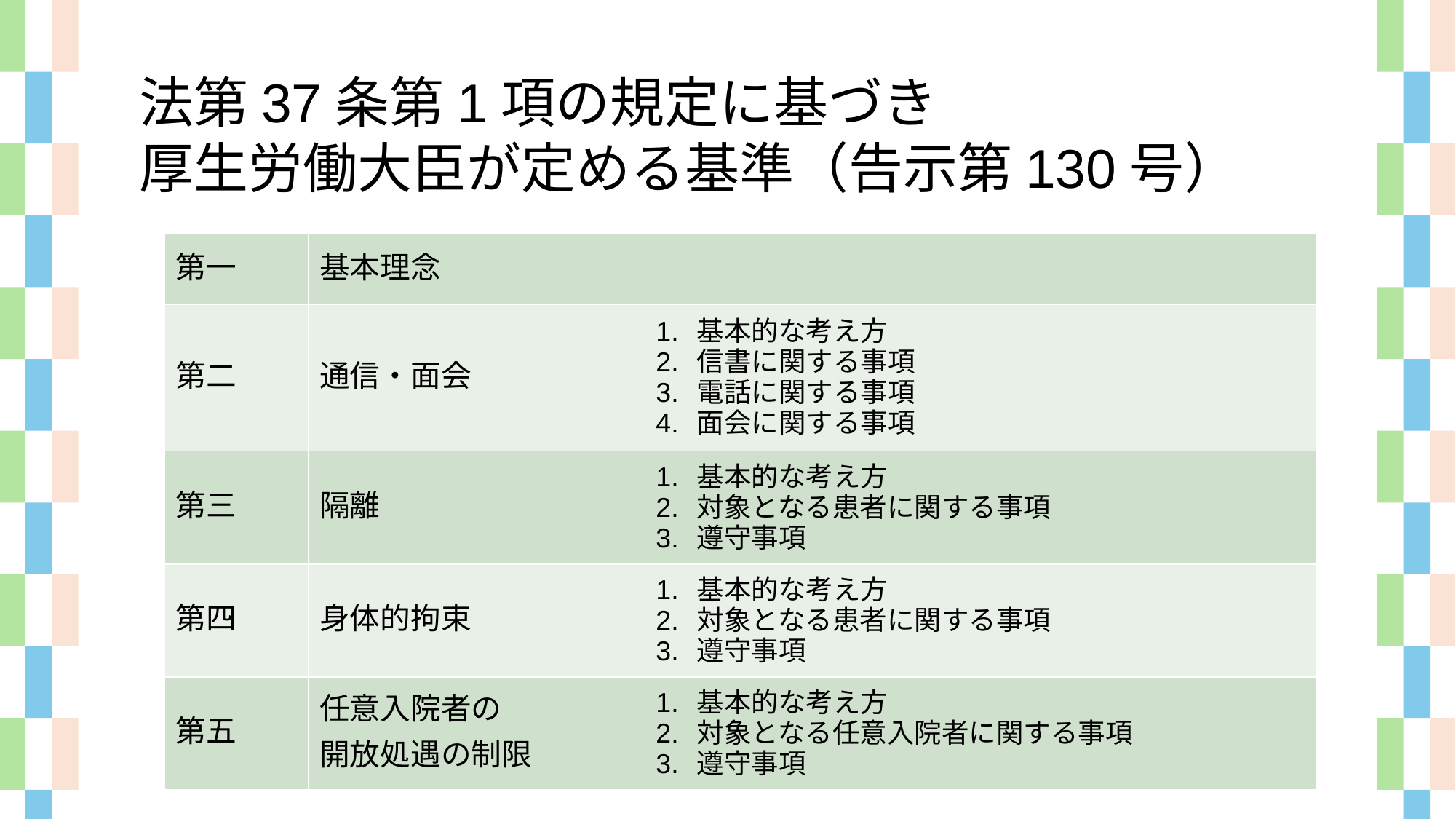

法第37条第1項の規定に基づき
厚生労働大臣が定める基準（告示第130号）
| 第一 | 基本理念 |  |
| --- | --- | --- |
| 第二 | 通信・面会 | 基本的な考え方 信書に関する事項 電話に関する事項 面会に関する事項 |
| 第三 | 隔離 | 基本的な考え方 対象となる患者に関する事項 遵守事項 |
| 第四 | 身体的拘束 | 基本的な考え方 対象となる患者に関する事項 遵守事項 |
| 第五 | 任意入院者の 開放処遇の制限 | 基本的な考え方 対象となる任意入院者に関する事項 遵守事項 |